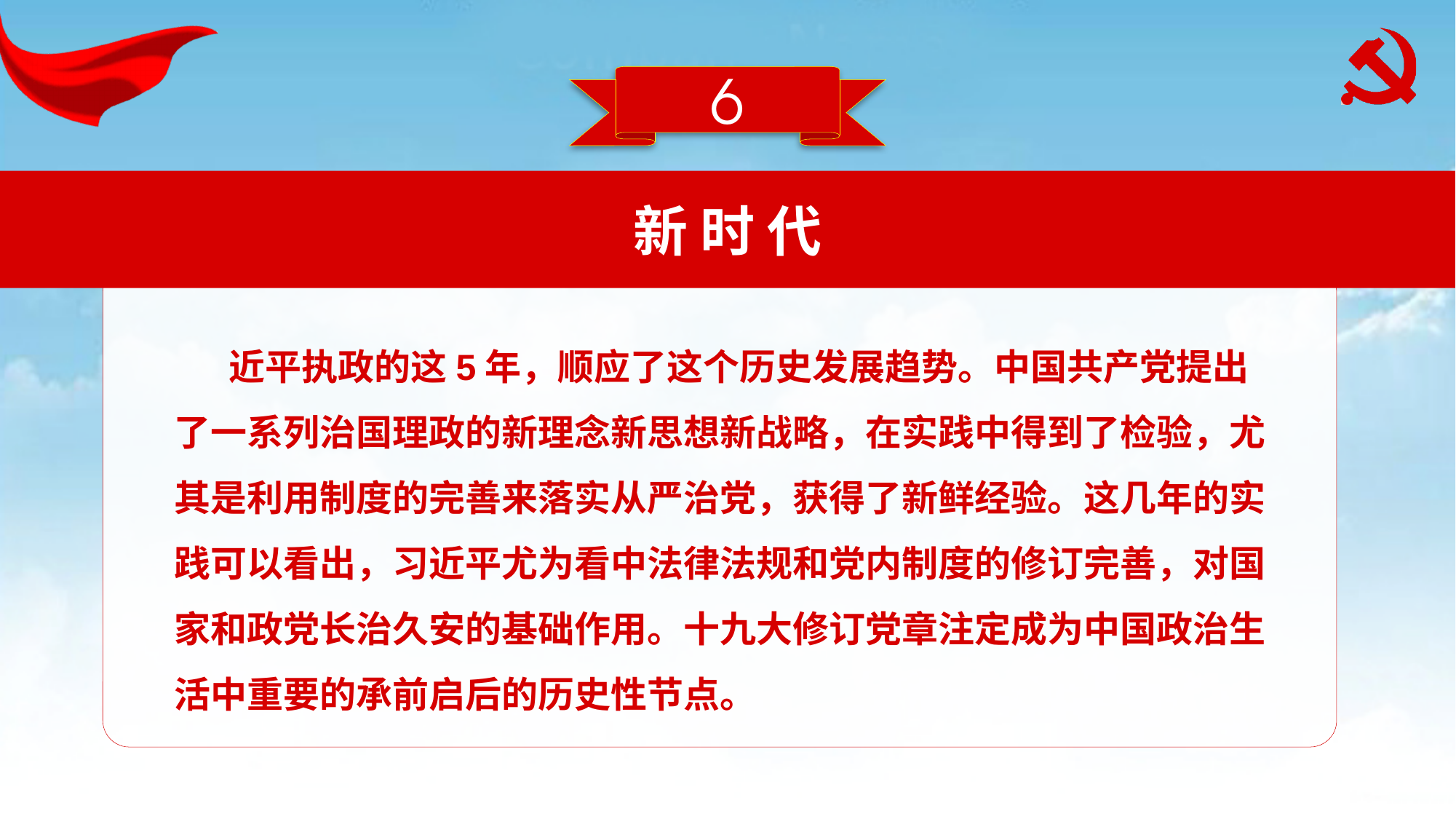

6
新 时 代

近平执政的这5年，顺应了这个历史发展趋势。中国共产党提出了一系列治国理政的新理念新思想新战略，在实践中得到了检验，尤其是利用制度的完善来落实从严治党，获得了新鲜经验。这几年的实践可以看出，习近平尤为看中法律法规和党内制度的修订完善，对国家和政党长治久安的基础作用。十九大修订党章注定成为中国政治生活中重要的承前启后的历史性节点。
.